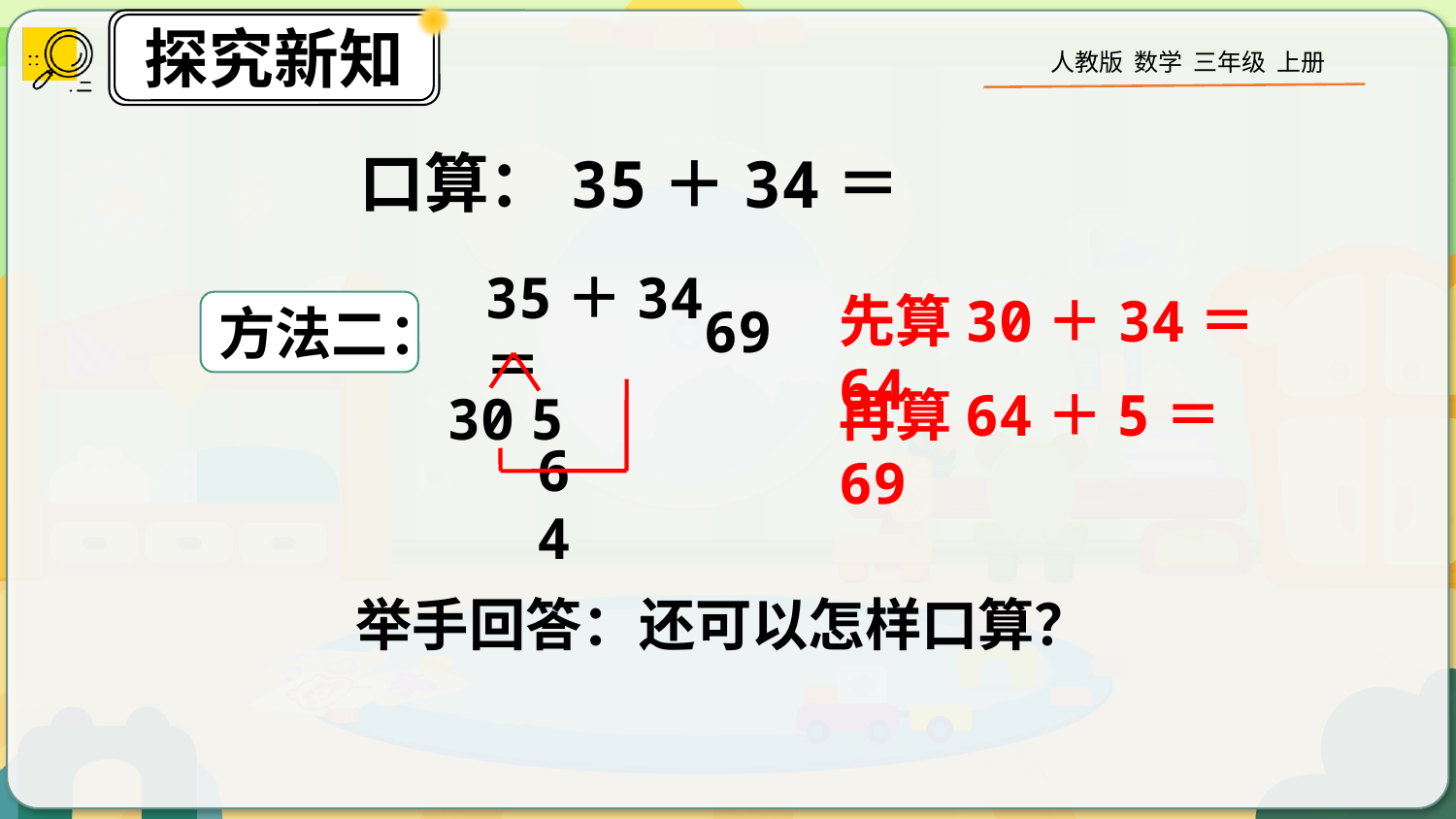

口算：
35＋34＝
方法二：
35＋34＝
69
先算30＋34＝64

30
5
再算64＋5＝69
64
举手回答：还可以怎样口算？